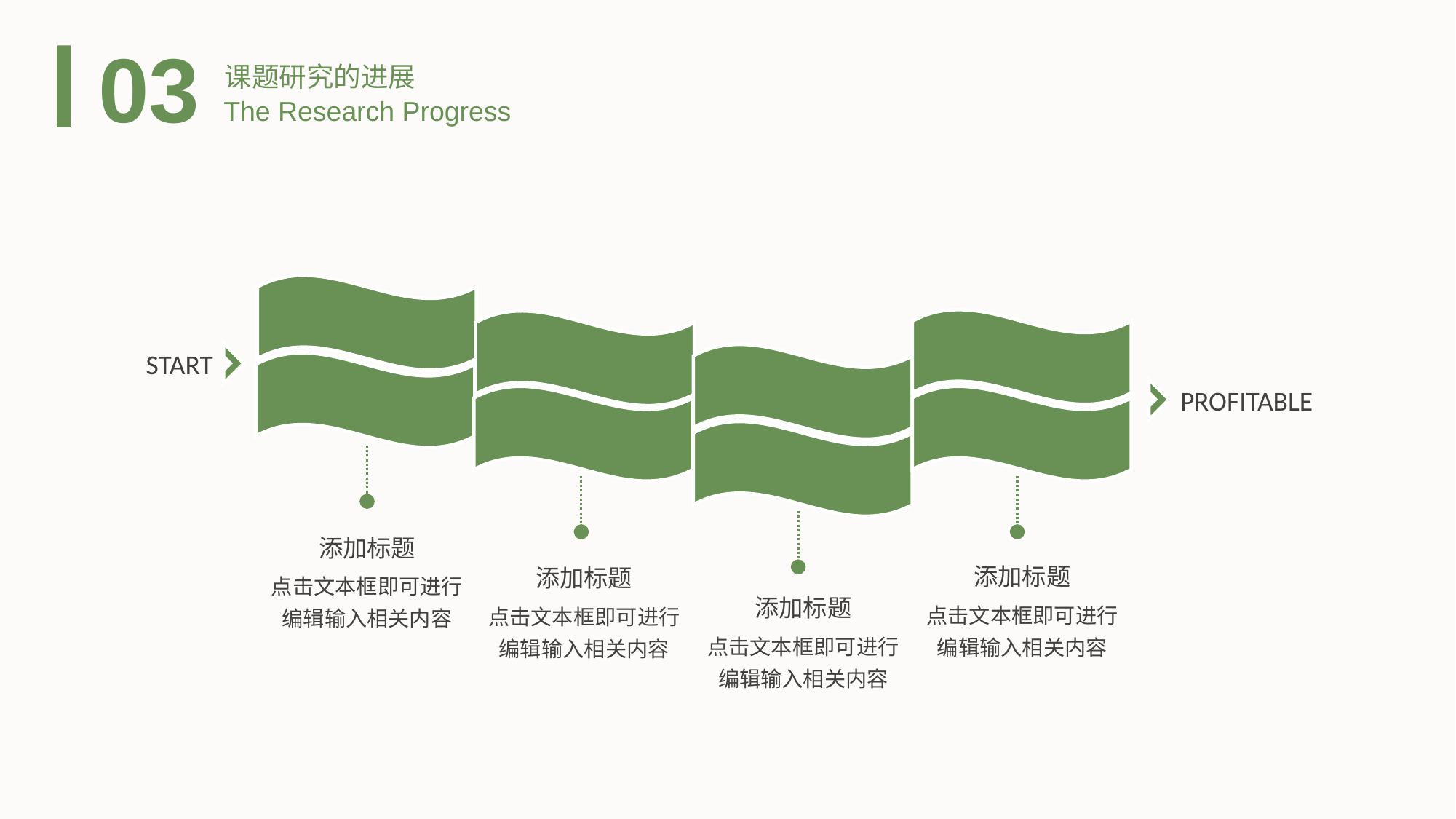

课题研究的进展
03

The Research Progress

START

PROFITABLE

添加标题
添加标题
添加标题
点击文本框即可进行编辑输入相关内容
添加标题
点击文本框即可进行编辑输入相关内容
点击文本框即可进行编辑输入相关内容
点击文本框即可进行编辑输入相关内容